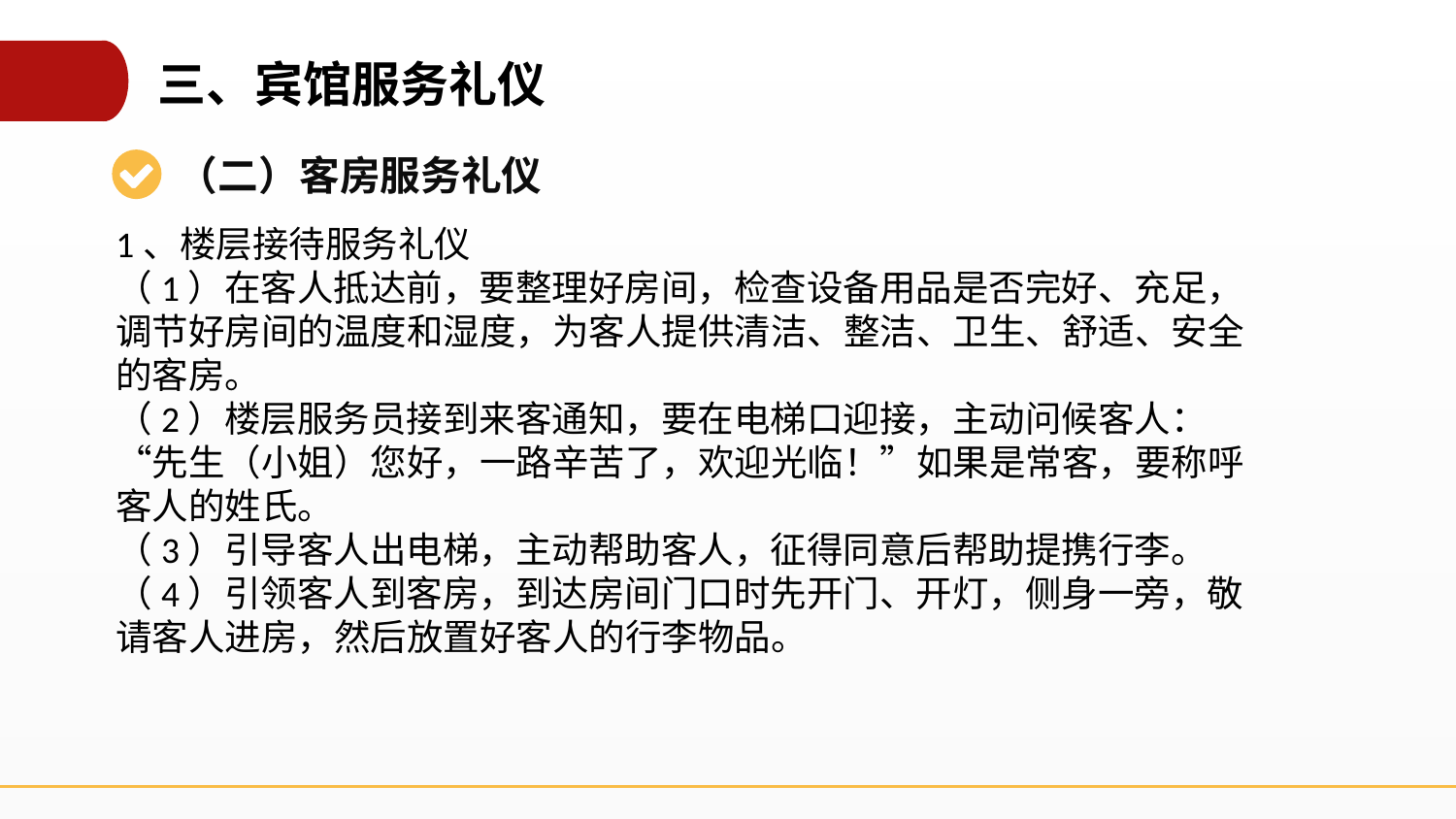

三、宾馆服务礼仪

（二）客房服务礼仪
1、楼层接待服务礼仪
（1）在客人抵达前，要整理好房间，检查设备用品是否完好、充足，调节好房间的温度和湿度，为客人提供清洁、整洁、卫生、舒适、安全的客房。
（2）楼层服务员接到来客通知，要在电梯口迎接，主动问候客人：“先生（小姐）您好，一路辛苦了，欢迎光临！”如果是常客，要称呼客人的姓氏。
（3）引导客人出电梯，主动帮助客人，征得同意后帮助提携行李。
（4）引领客人到客房，到达房间门口时先开门、开灯，侧身一旁，敬请客人进房，然后放置好客人的行李物品。